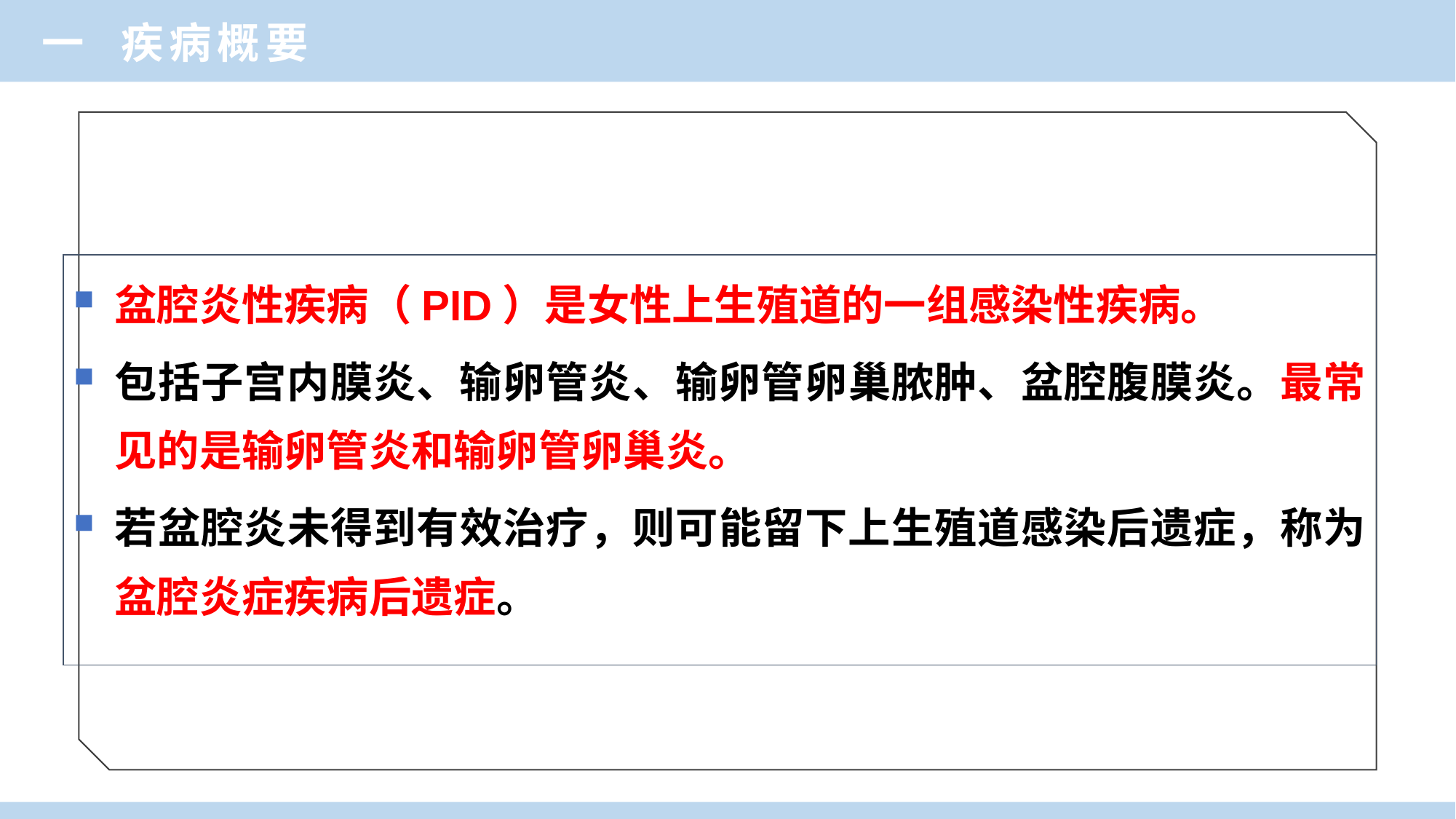

一  疾病概要

盆腔炎性疾病（PID）是女性上生殖道的一组感染性疾病。
包括子宫内膜炎、输卵管炎、输卵管卵巢脓肿、盆腔腹膜炎。最常见的是输卵管炎和输卵管卵巢炎。
若盆腔炎未得到有效治疗，则可能留下上生殖道感染后遗症，称为盆腔炎症疾病后遗症。